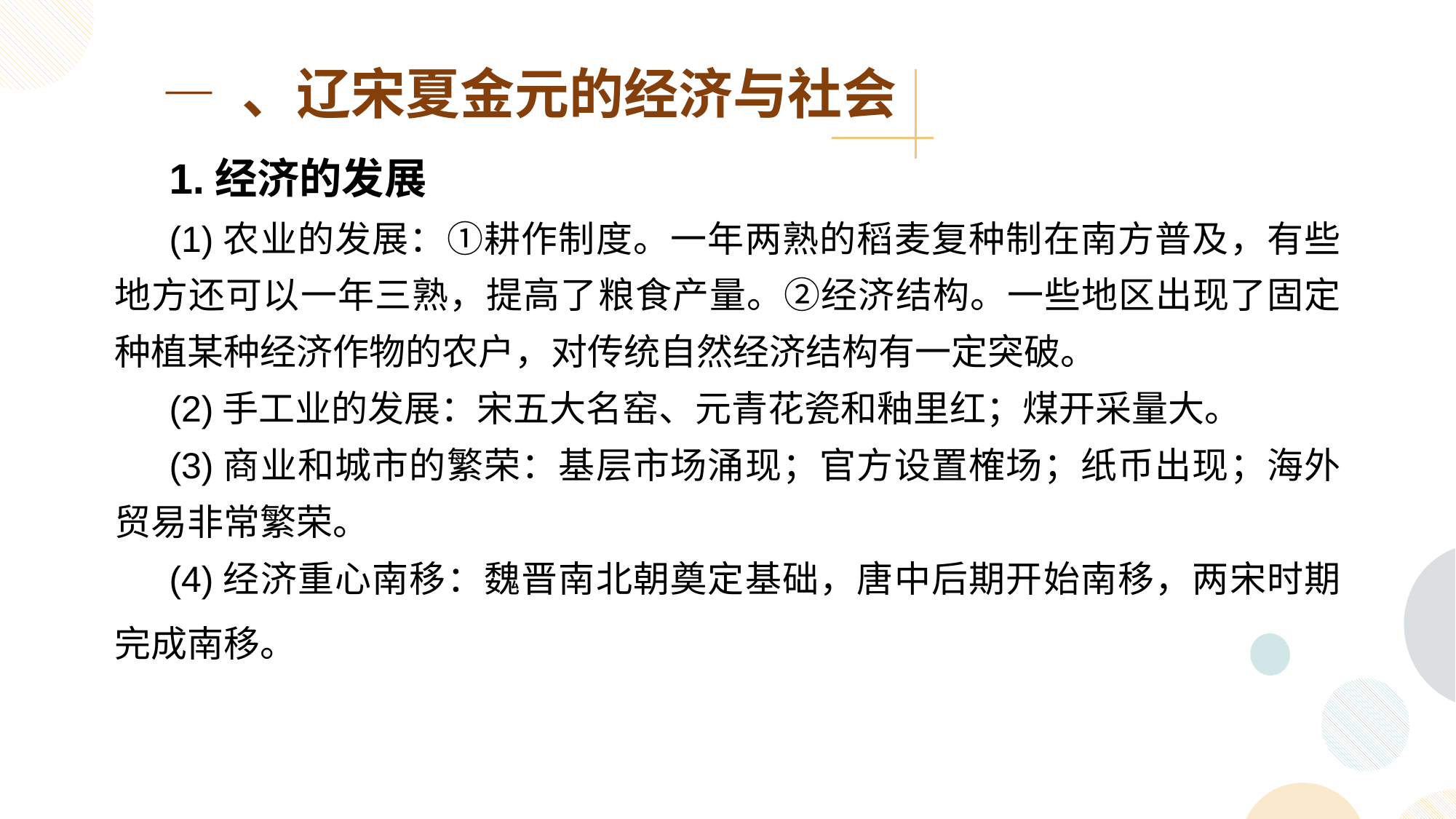

— 、辽宋夏金元的经济与社会
1.经济的发展
(1)农业的发展：①耕作制度。一年两熟的稻麦复种制在南方普及，有些地方还可以一年三熟，提高了粮食产量。②经济结构。一些地区出现了固定种植某种经济作物的农户，对传统自然经济结构有一定突破。
(2)手工业的发展：宋五大名窑、元青花瓷和釉里红；煤开采量大。
(3)商业和城市的繁荣：基层市场涌现；官方设置榷场；纸币出现；海外贸易非常繁荣。
(4)经济重心南移：魏晋南北朝奠定基础，唐中后期开始南移，两宋时期完成南移。